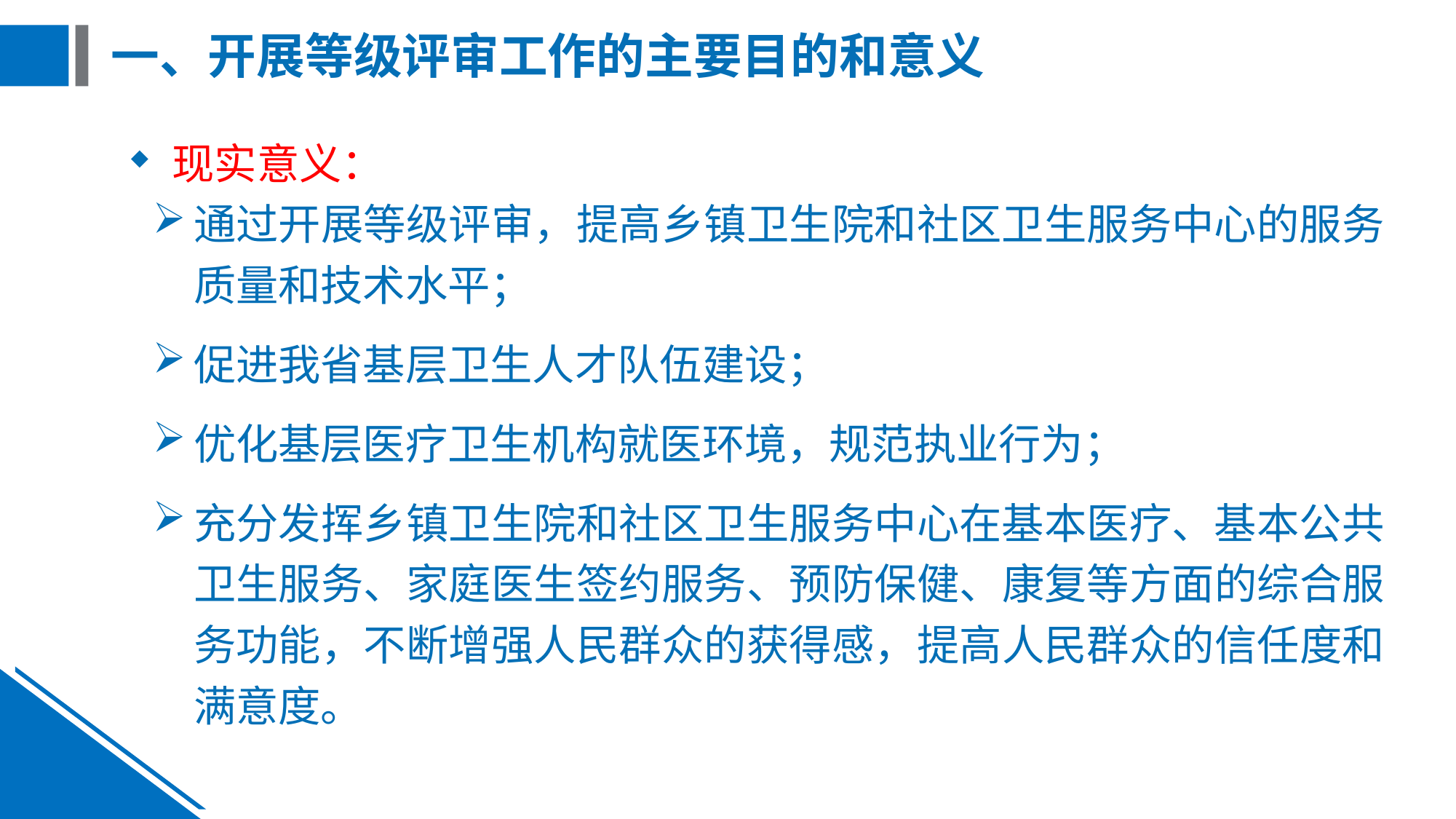

# 一、开展等级评审工作的主要目的和意义
现实意义：
通过开展等级评审，提高乡镇卫生院和社区卫生服务中心的服务质量和技术水平；
促进我省基层卫生人才队伍建设；
优化基层医疗卫生机构就医环境，规范执业行为；
充分发挥乡镇卫生院和社区卫生服务中心在基本医疗、基本公共卫生服务、家庭医生签约服务、预防保健、康复等方面的综合服务功能，不断增强人民群众的获得感，提高人民群众的信任度和满意度。